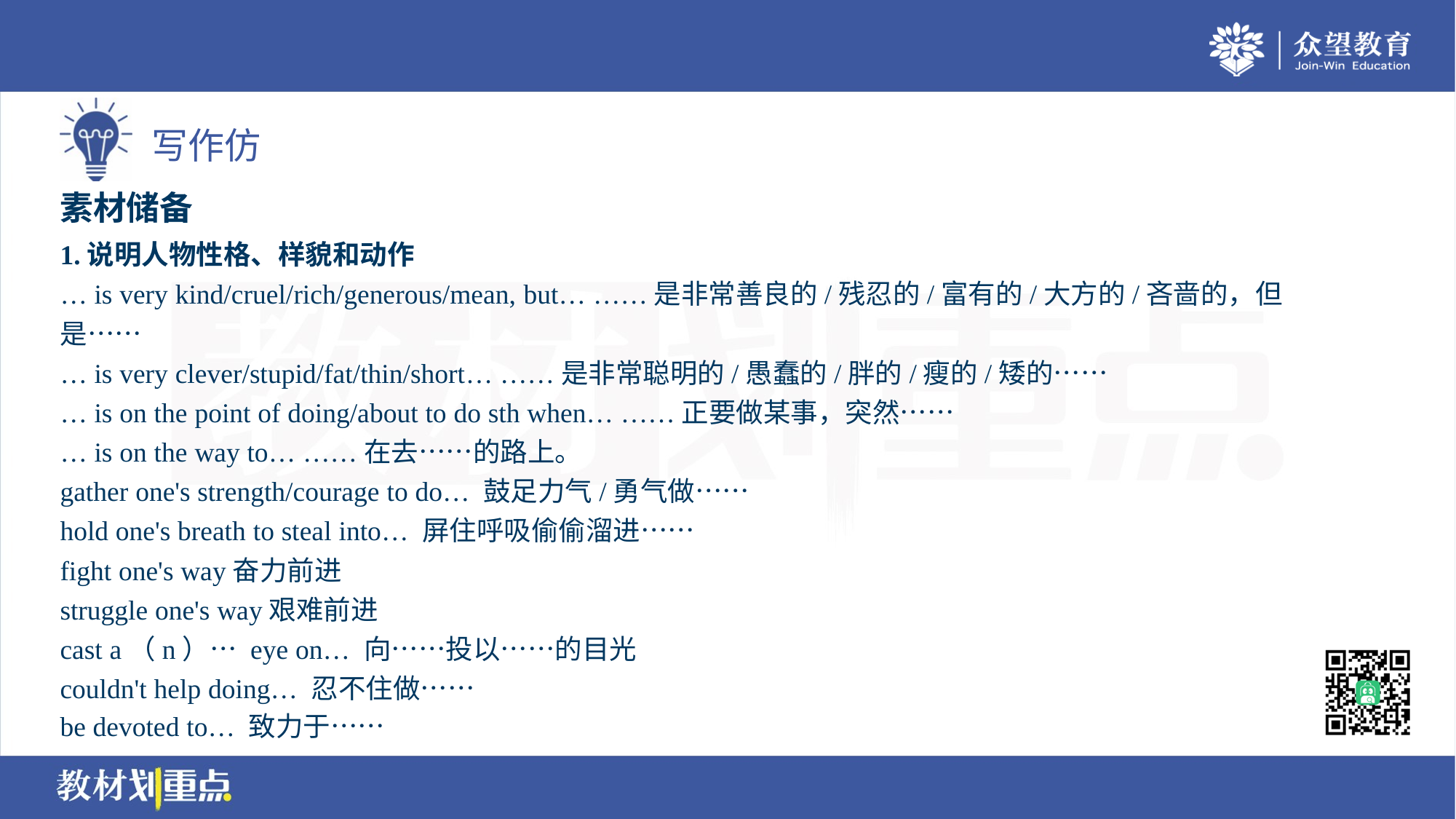

素材储备
1.说明人物性格、样貌和动作
… is very kind/cruel/rich/generous/mean, but… ……是非常善良的/残忍的/富有的/大方的/吝啬的，但
是……
… is very clever/stupid/fat/thin/short… ……是非常聪明的/愚蠢的/胖的/瘦的/矮的……
… is on the point of doing/about to do sth when… ……正要做某事，突然……
… is on the way to… ……在去……的路上。
gather one's strength/courage to do… 鼓足力气/勇气做……
hold one's breath to steal into… 屏住呼吸偷偷溜进……
fight one's way奋力前进
struggle one's way艰难前进
cast a（n）… eye on… 向……投以……的目光
couldn't help doing… 忍不住做……
be devoted to… 致力于……